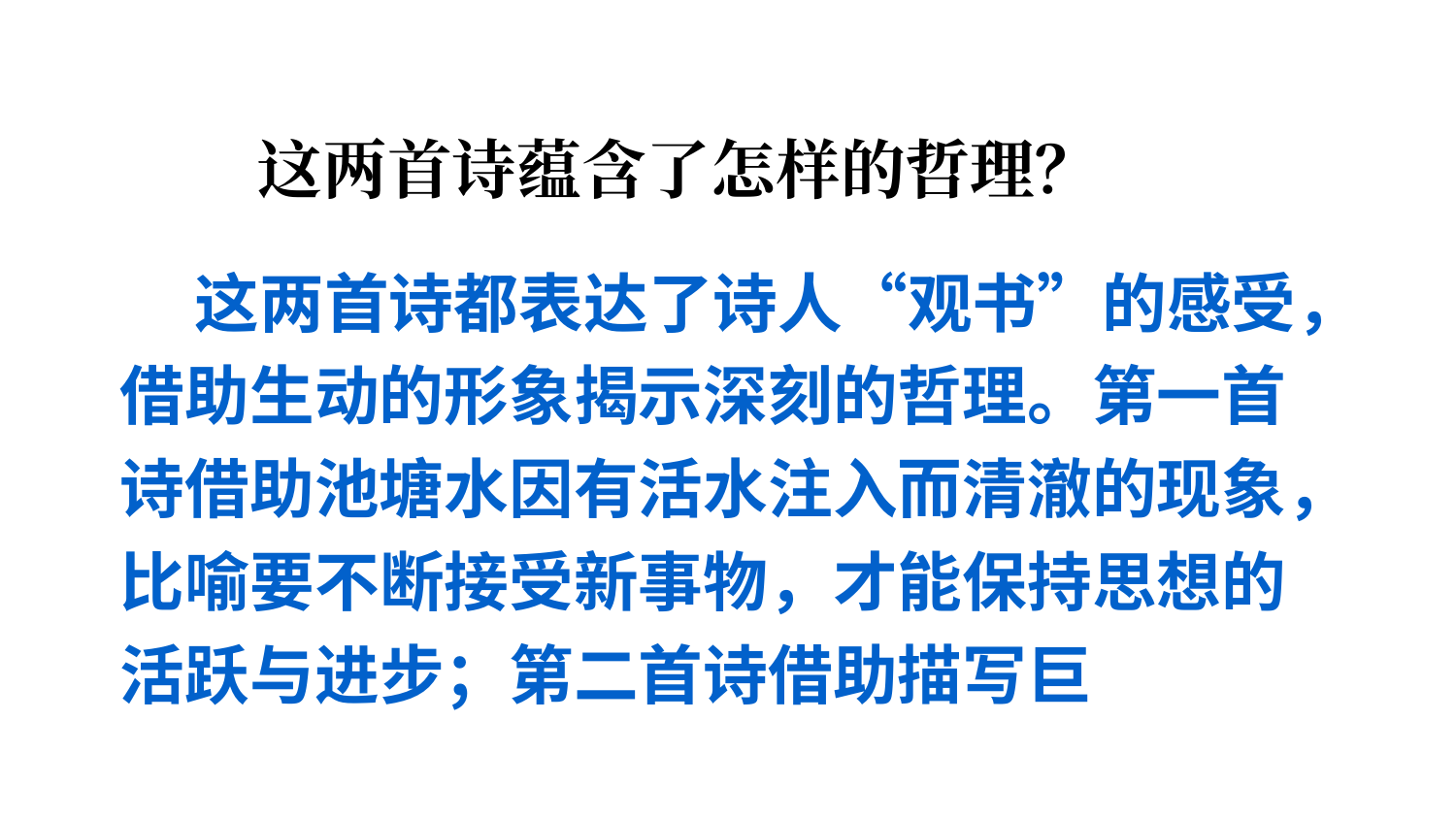

这两首诗蕴含了怎样的哲理？
    这两首诗都表达了诗人“观书”的感受，借助生动的形象揭示深刻的哲理。第一首诗借助池塘水因有活水注入而清澈的现象，比喻要不断接受新事物，才能保持思想的活跃与进步；第二首诗借助描写巨